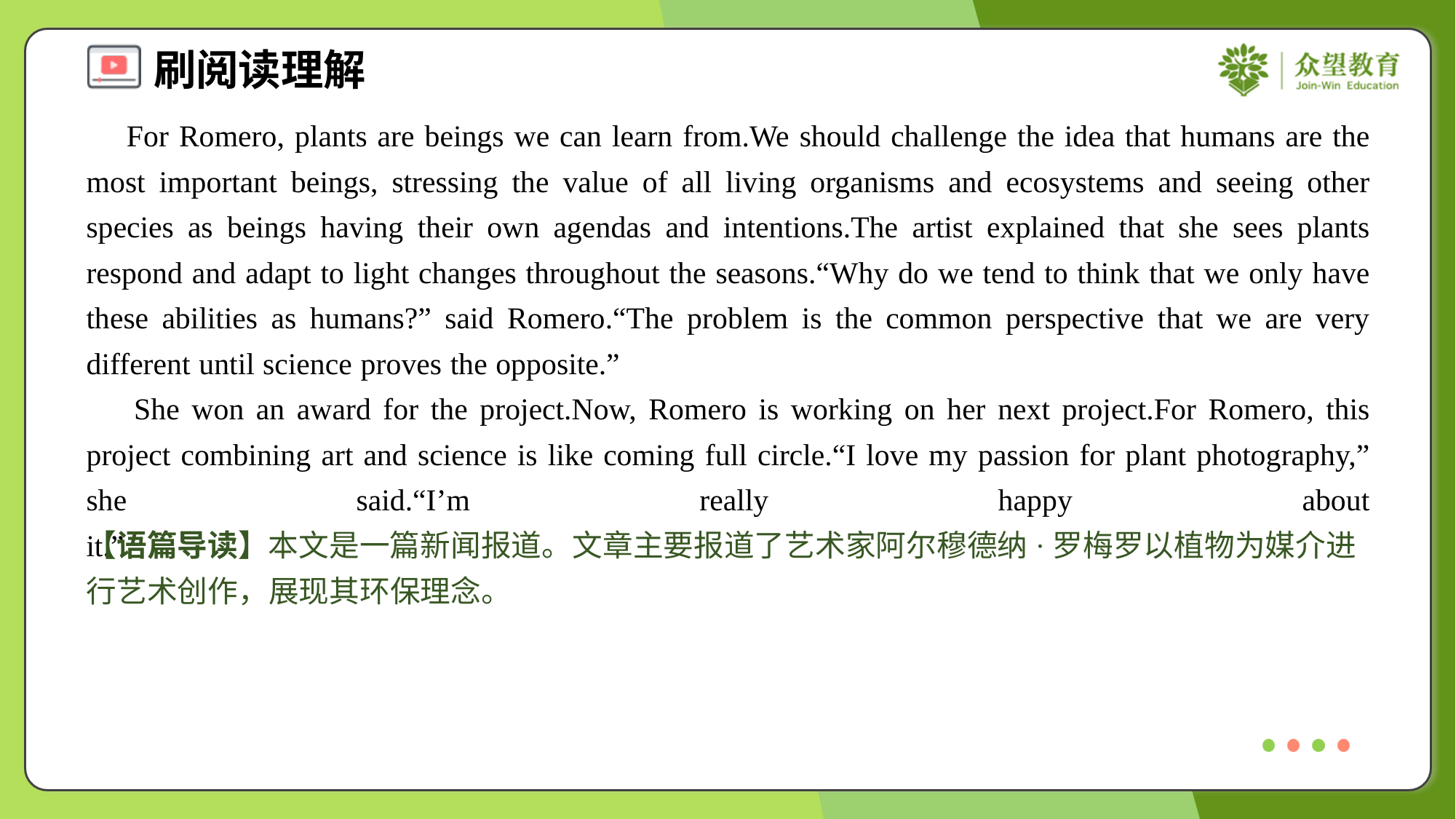

For Romero, plants are beings we can learn from.We should challenge the idea that humans are the most important beings, stressing the value of all living organisms and ecosystems and seeing other species as beings having their own agendas and intentions.The artist explained that she sees plants respond and adapt to light changes throughout the seasons.“Why do we tend to think that we only have these abilities as humans?” said Romero.“The problem is the common perspective that we are very different until science proves the opposite.”
    She won an award for the project.Now, Romero is working on her next project.For Romero, this project combining art and science is like coming full circle.“I love my passion for plant photography,” she said.“I’m really happy about it.”#1.5
【语篇导读】本文是一篇新闻报道。文章主要报道了艺术家阿尔穆德纳·罗梅罗以植物为媒介进行艺术创作，展现其环保理念。